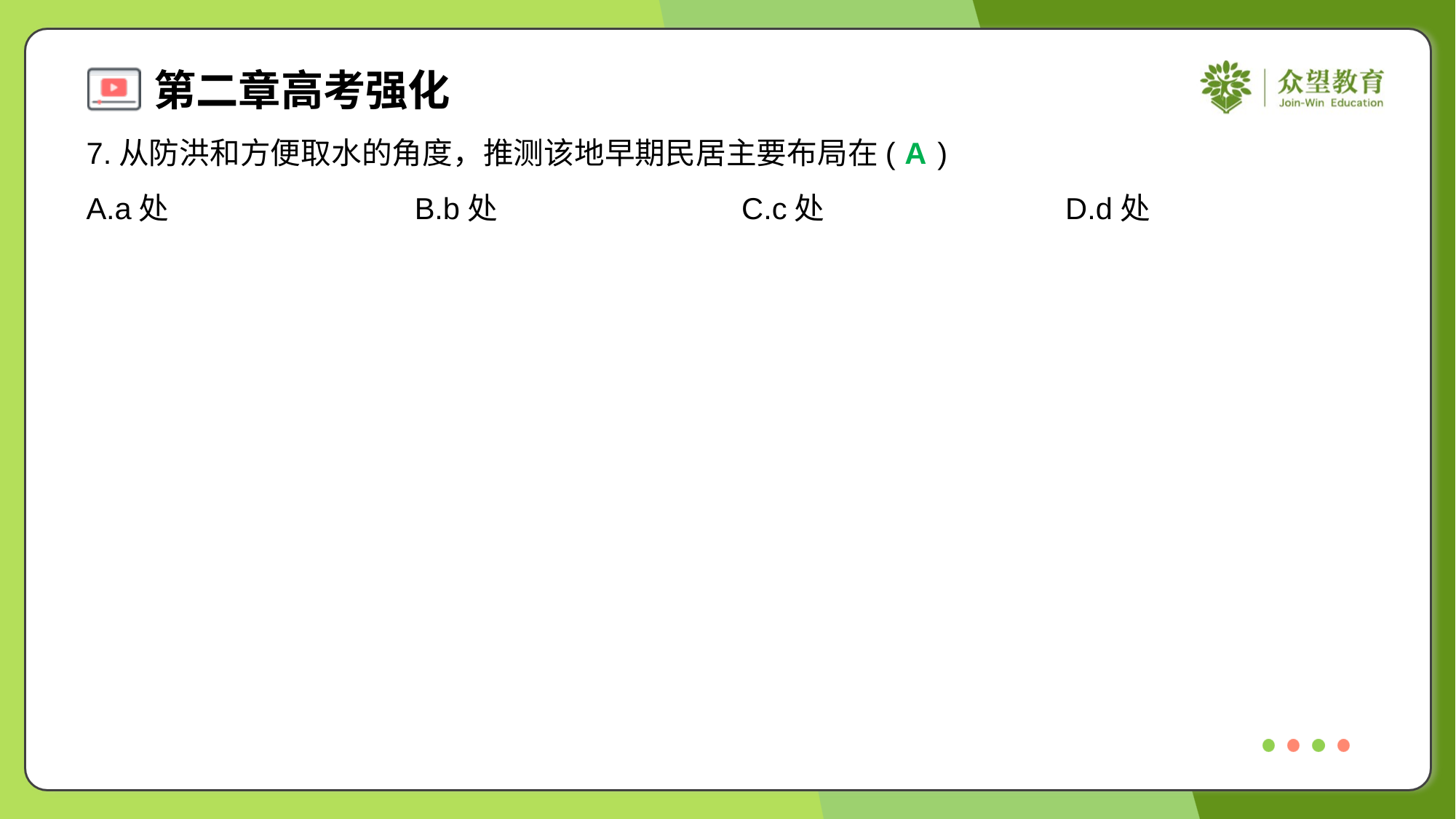

7.从防洪和方便取水的角度，推测该地早期民居主要布局在(     )
A
A.a处	B.b处	C.c处	D.d处